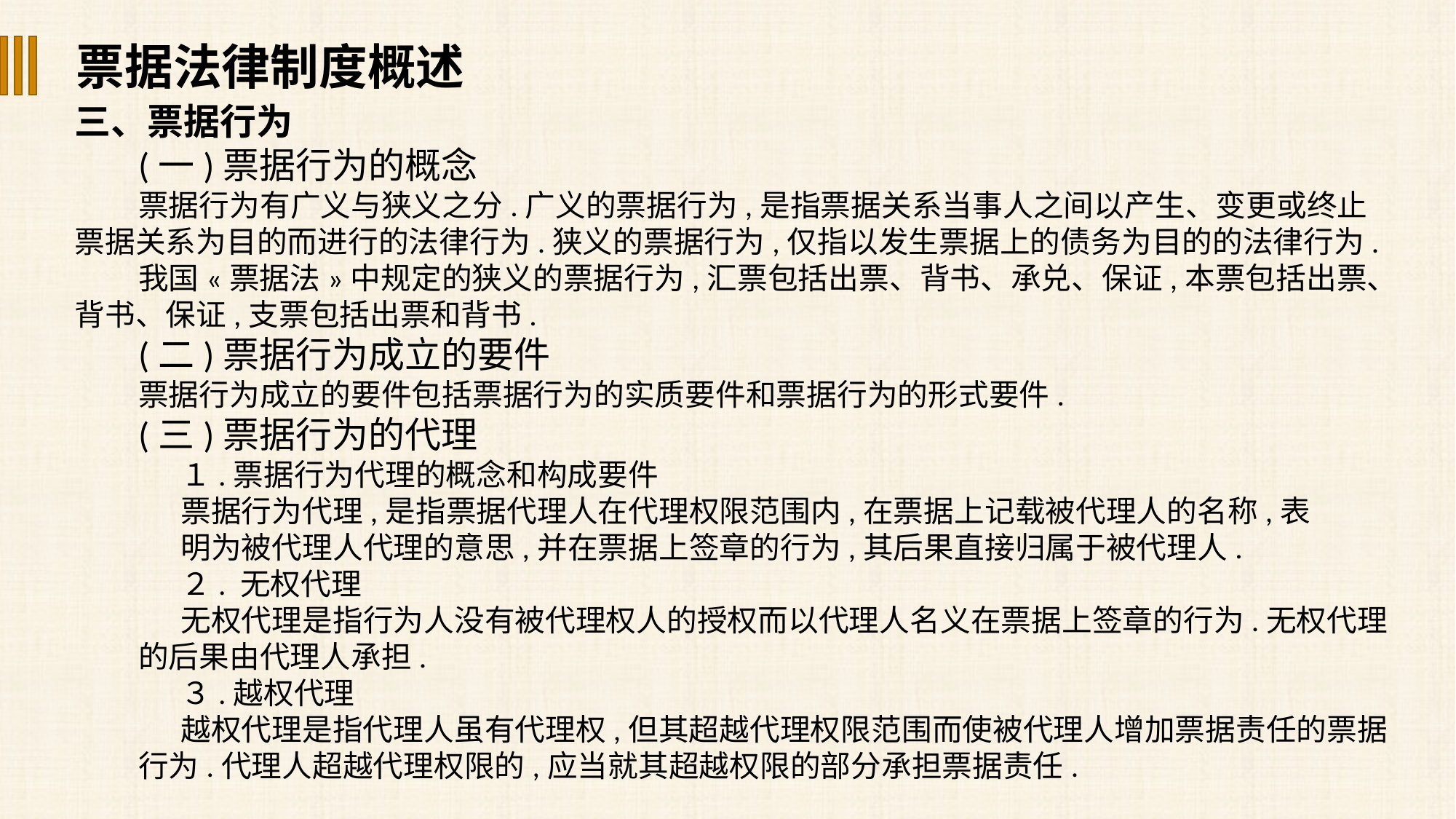

票据法律制度概述

三、票据行为
(一)票据行为的概念
票据行为有广义与狭义之分.广义的票据行为,是指票据关系当事人之间以产生、变更或终止票据关系为目的而进行的法律行为.狭义的票据行为,仅指以发生票据上的债务为目的的法律行为.
我国«票据法»中规定的狭义的票据行为,汇票包括出票、背书、承兑、保证,本票包括出票、背书、保证,支票包括出票和背书.
(二)票据行为成立的要件
票据行为成立的要件包括票据行为的实质要件和票据行为的形式要件.
(三)票据行为的代理
１.票据行为代理的概念和构成要件
票据行为代理,是指票据代理人在代理权限范围内,在票据上记载被代理人的名称,表
明为被代理人代理的意思,并在票据上签章的行为,其后果直接归属于被代理人.
２. 无权代理
无权代理是指行为人没有被代理权人的授权而以代理人名义在票据上签章的行为.无权代理的后果由代理人承担.
３.越权代理
越权代理是指代理人虽有代理权,但其超越代理权限范围而使被代理人增加票据责任的票据行为.代理人超越代理权限的,应当就其超越权限的部分承担票据责任.